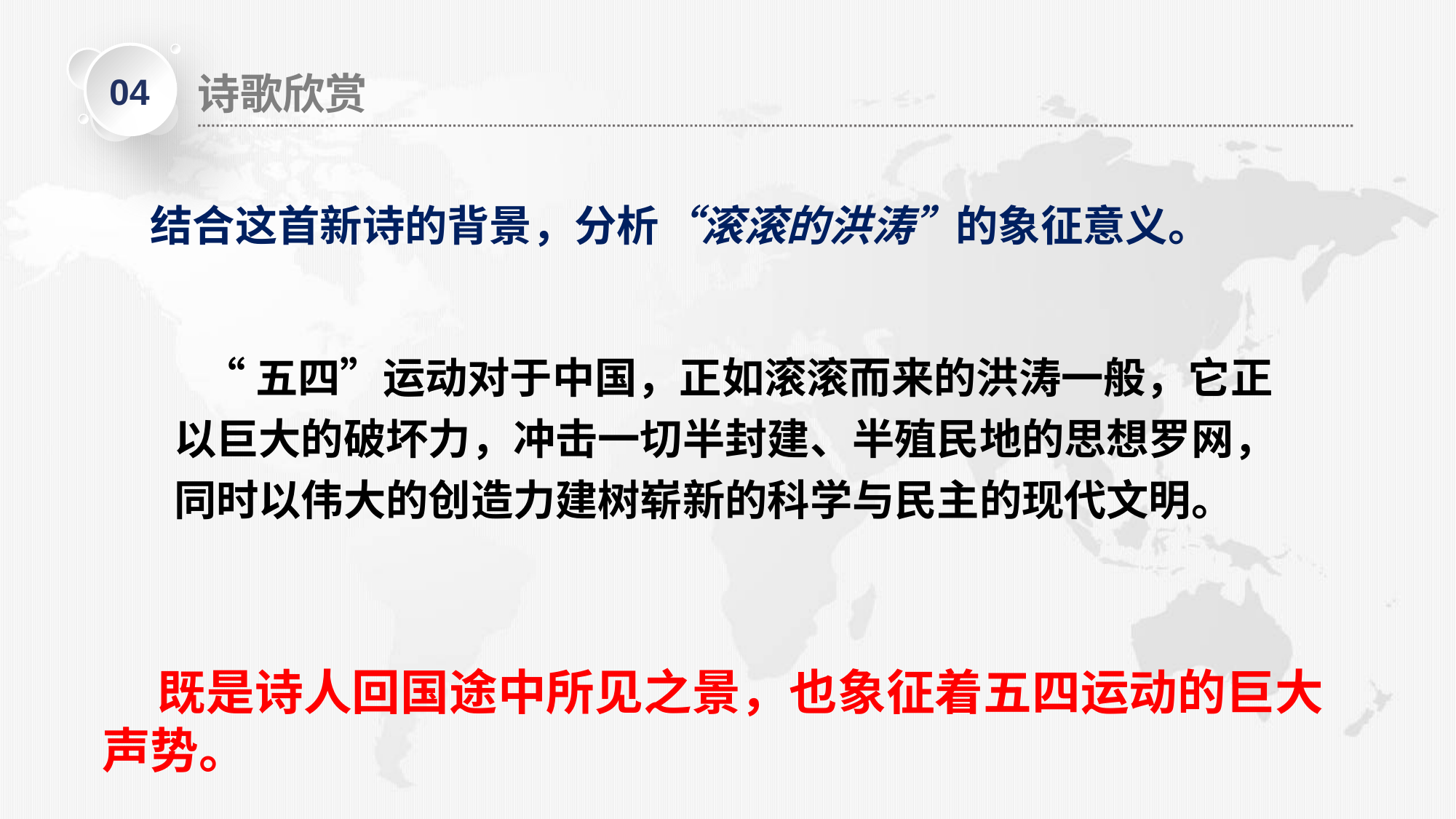

04

诗歌欣赏
结合这首新诗的背景，分析“滚滚的洪涛”的象征意义。
   “五四”运动对于中国，正如滚滚而来的洪涛一般，它正以巨大的破坏力，冲击一切半封建、半殖民地的思想罗网，同时以伟大的创造力建树崭新的科学与民主的现代文明。
    既是诗人回国途中所见之景，也象征着五四运动的巨大声势。